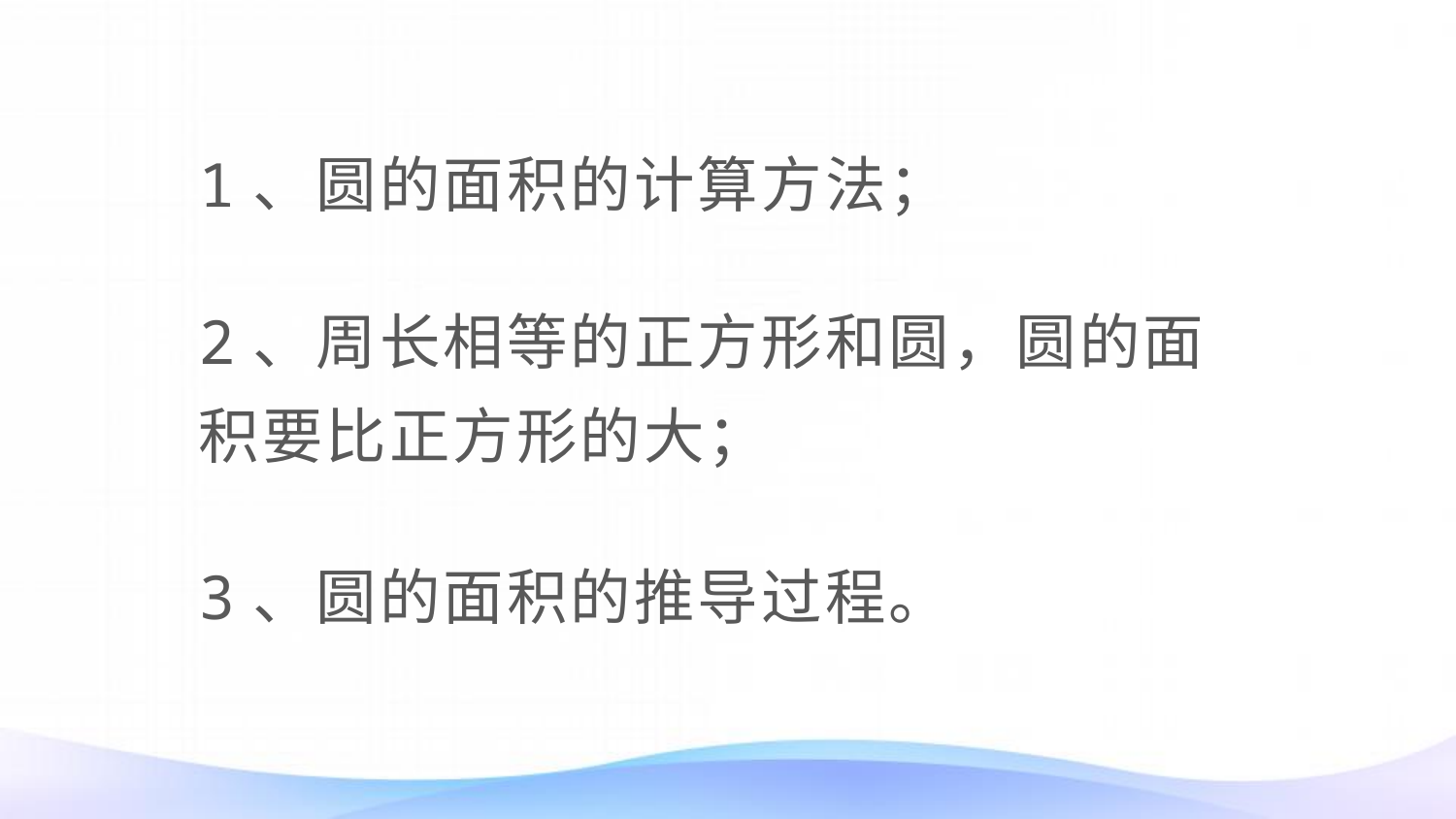

1、圆的面积的计算方法；
2、周长相等的正方形和圆，圆的面积要比正方形的大；
3、圆的面积的推导过程。